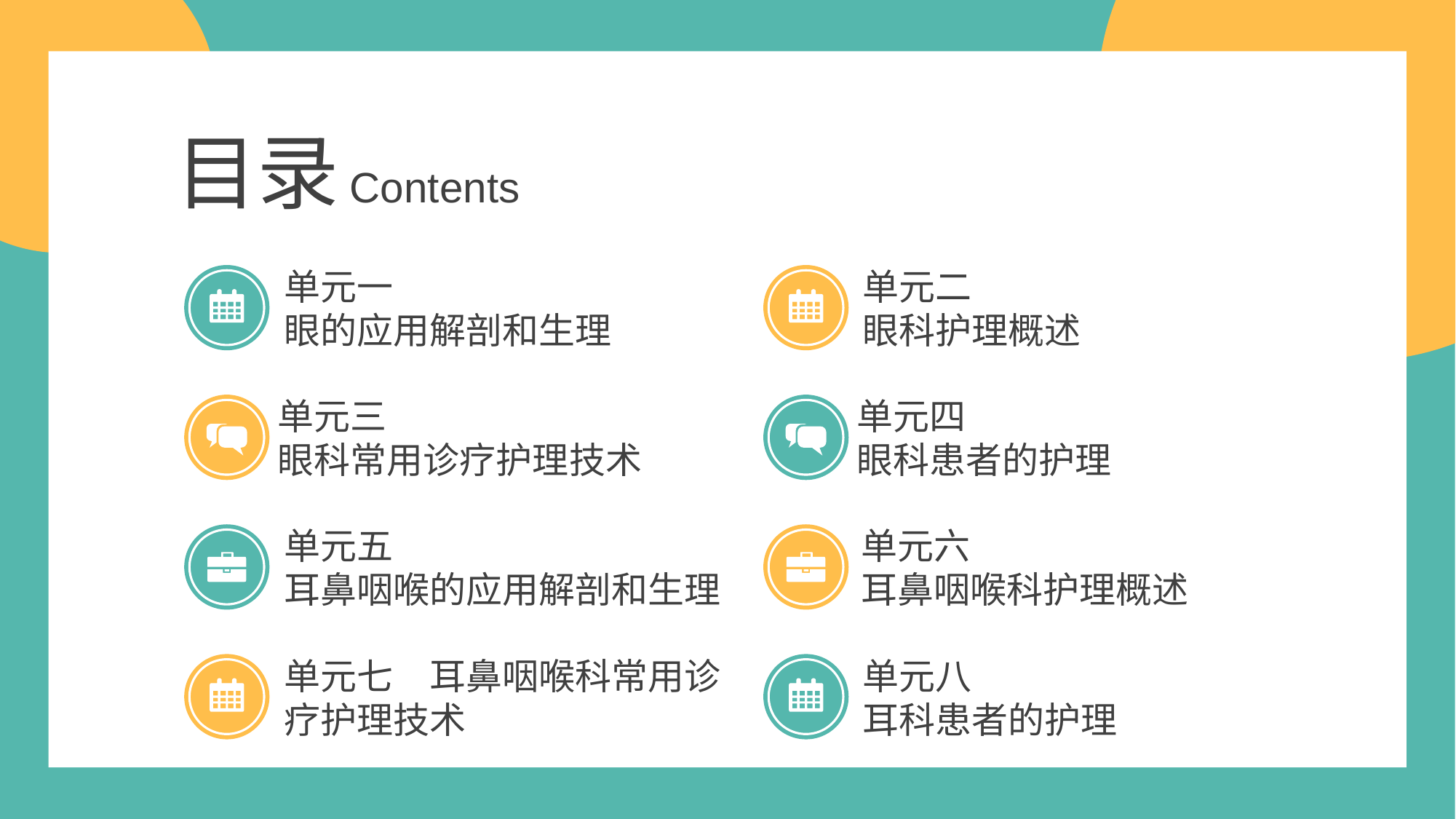

目录
Contents

单元一
眼的应用解剖和生理

单元二
眼科护理概述

单元三
眼科常用诊疗护理技术

单元四
眼科患者的护理

单元五
耳鼻咽喉的应用解剖和生理

单元六
耳鼻咽喉科护理概述

单元七　耳鼻咽喉科常用诊疗护理技术

单元八
耳科患者的护理